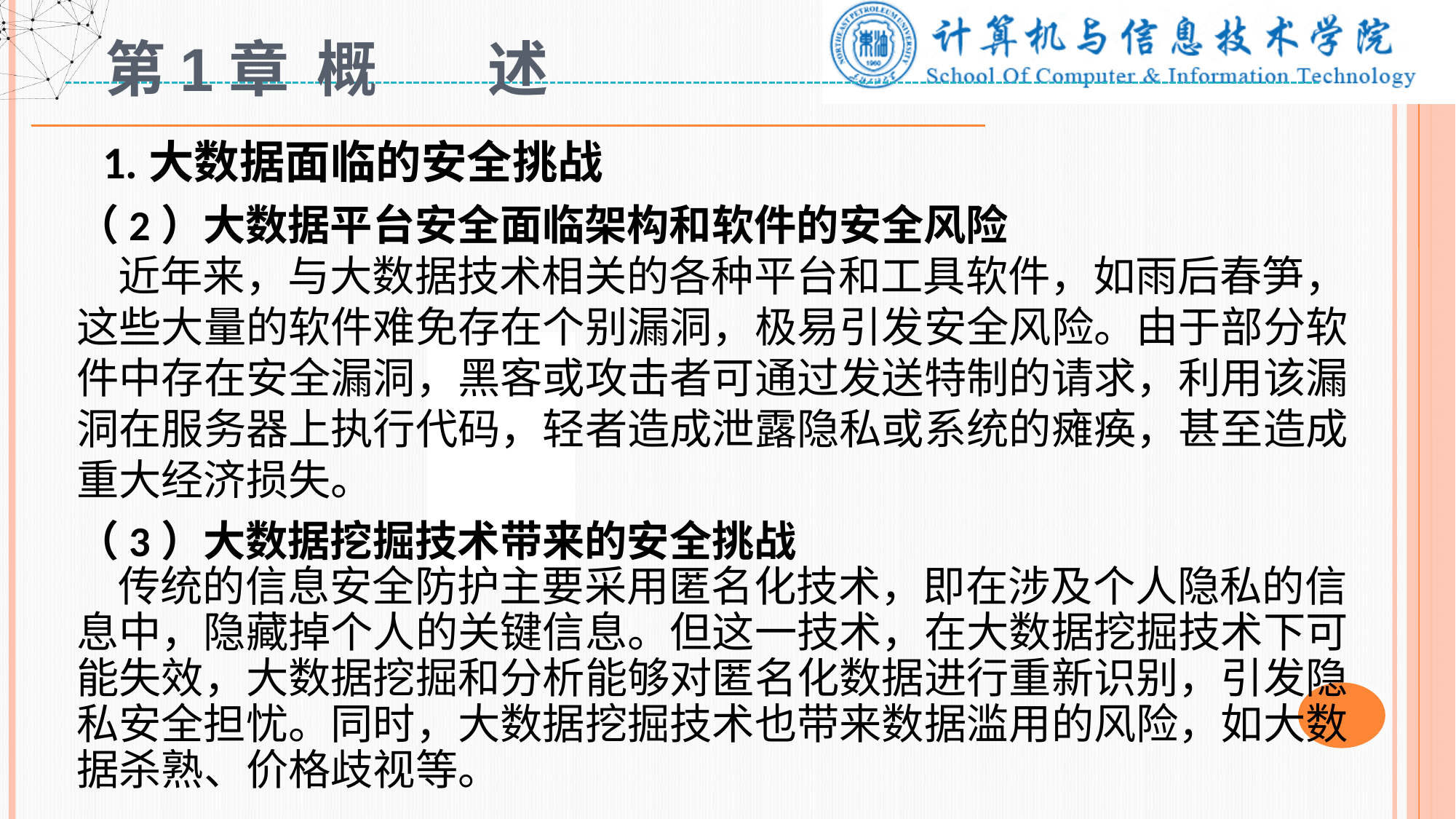

# 第1章  概        述
   1.大数据面临的安全挑战
（2）大数据平台安全面临架构和软件的安全风险
    近年来，与大数据技术相关的各种平台和工具软件，如雨后春笋，这些大量的软件难免存在个别漏洞，极易引发安全风险。由于部分软件中存在安全漏洞，黑客或攻击者可通过发送特制的请求，利用该漏洞在服务器上执行代码，轻者造成泄露隐私或系统的瘫痪，甚至造成重大经济损失。
（3）大数据挖掘技术带来的安全挑战
    传统的信息安全防护主要采用匿名化技术，即在涉及个人隐私的信息中，隐藏掉个人的关键信息。但这一技术，在大数据挖掘技术下可能失效，大数据挖掘和分析能够对匿名化数据进行重新识别，引发隐私安全担忧。同时，大数据挖掘技术也带来数据滥用的风险，如大数据杀熟、价格歧视等。